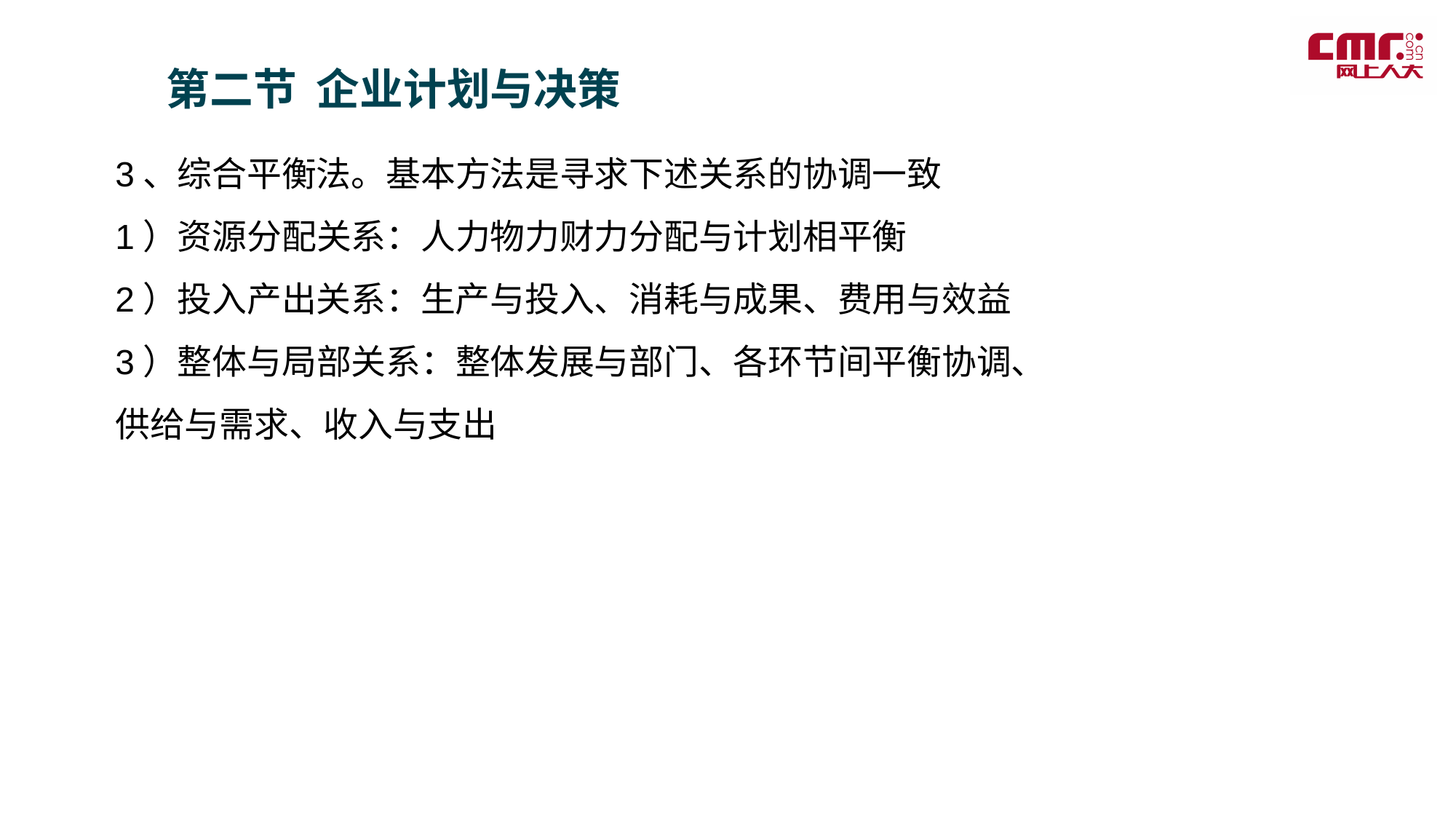

第二节  企业计划与决策
3、综合平衡法。基本方法是寻求下述关系的协调一致
1）资源分配关系：人力物力财力分配与计划相平衡
2）投入产出关系：生产与投入、消耗与成果、费用与效益
3）整体与局部关系：整体发展与部门、各环节间平衡协调、供给与需求、收入与支出